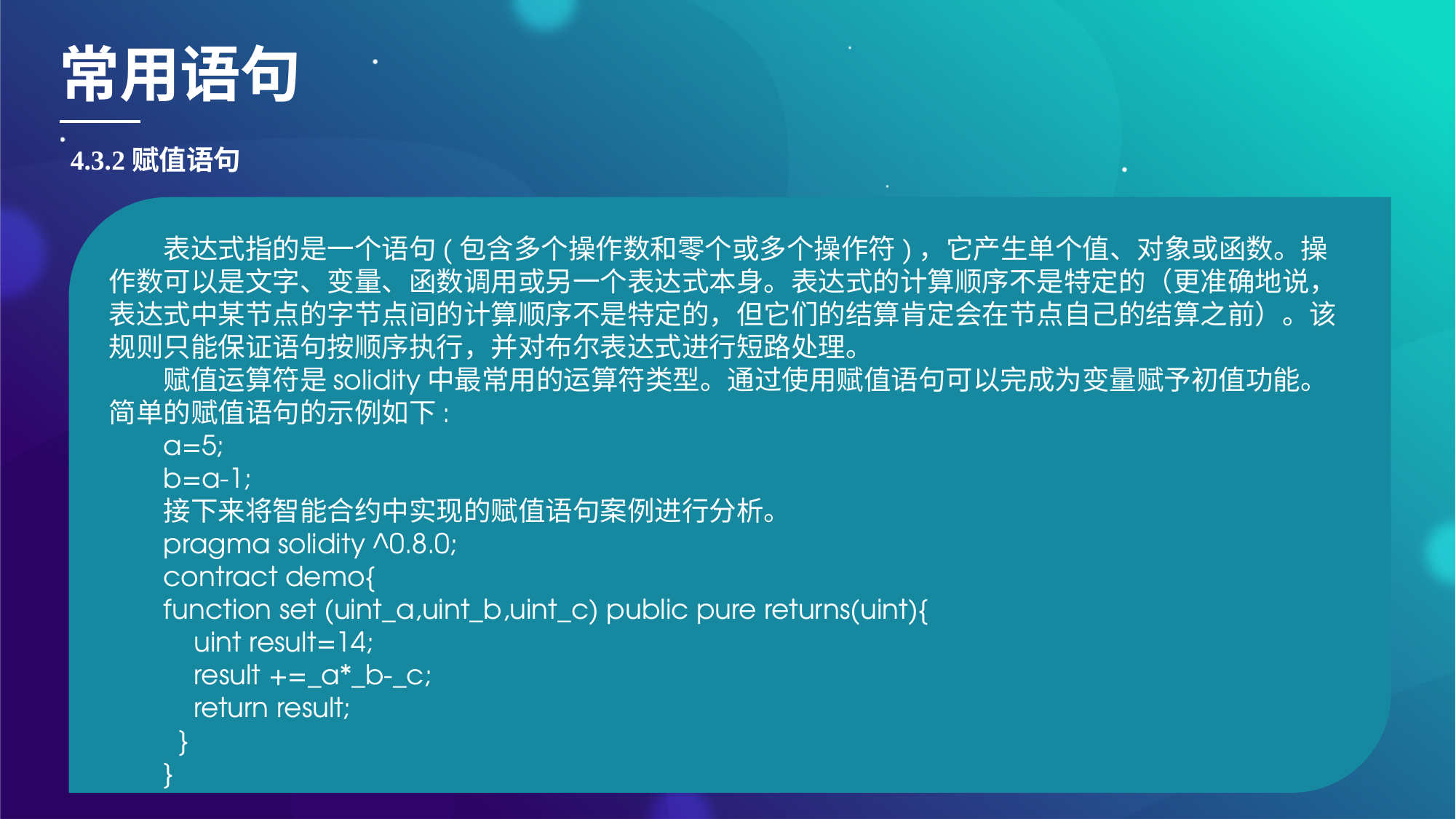

常用语句
4.3.2赋值语句
表达式指的是一个语句(包含多个操作数和零个或多个操作符)，它产生单个值、对象或函数。操作数可以是文字、变量、函数调用或另一个表达式本身。表达式的计算顺序不是特定的（更准确地说，表达式中某节点的字节点间的计算顺序不是特定的，但它们的结算肯定会在节点自己的结算之前）。该规则只能保证语句按顺序执行，并对布尔表达式进行短路处理。
赋值运算符是solidity中最常用的运算符类型。通过使用赋值语句可以完成为变量赋予初值功能。简单的赋值语句的示例如下:
a=5;
b=a-1;
接下来将智能合约中实现的赋值语句案例进行分析。
pragma solidity ^0.8.0;
contract demo{
function set (uint_a,uint_b,uint_c) public pure returns(uint){
    uint result=14;
    result +=_a*_b-_c;
    return result;
  }
}